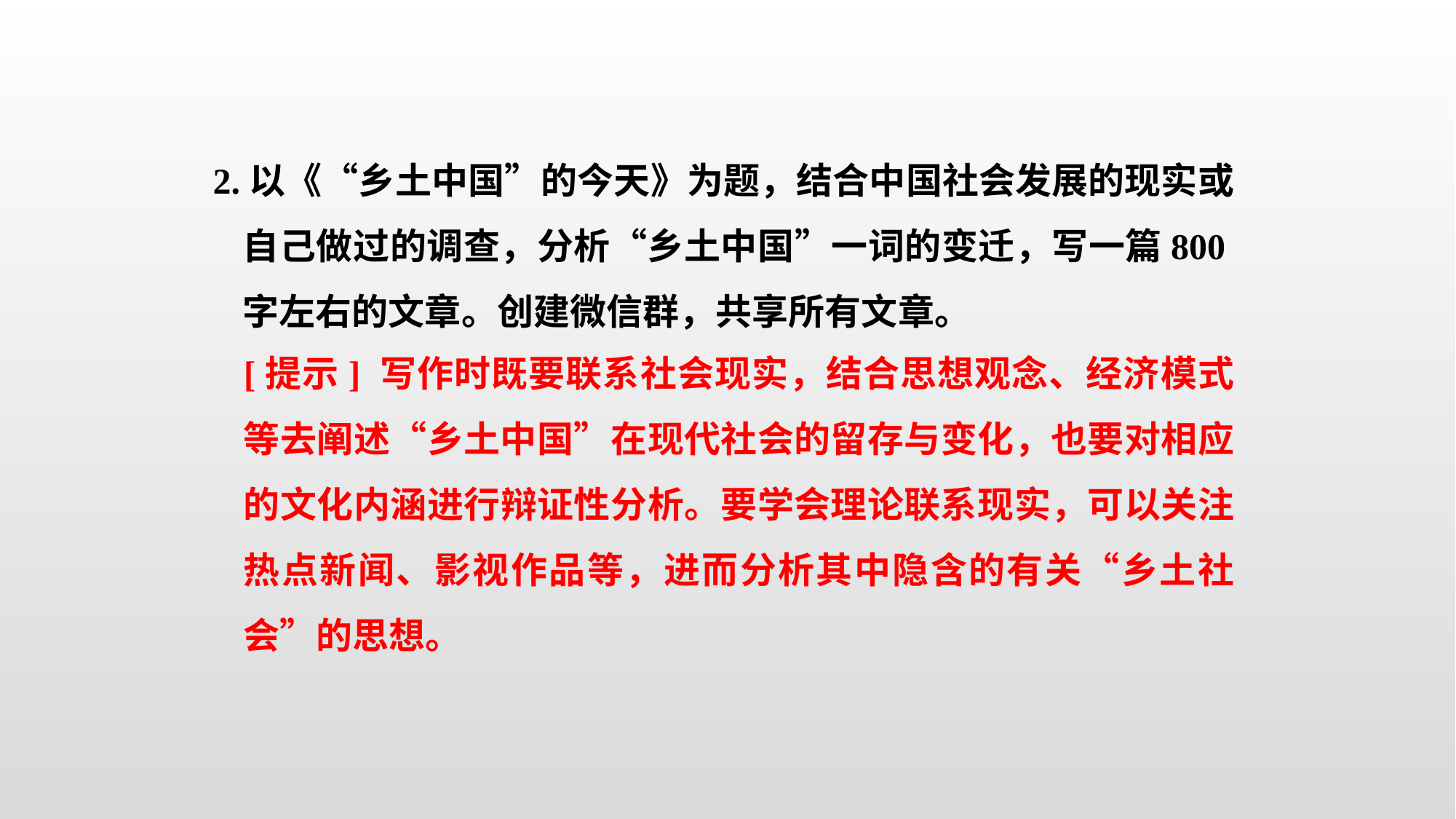

2.以《“乡土中国”的今天》为题，结合中国社会发展的现实或自己做过的调查，分析“乡土中国”一词的变迁，写一篇800字左右的文章。创建微信群，共享所有文章。
[提示] 写作时既要联系社会现实，结合思想观念、经济模式等去阐述“乡土中国”在现代社会的留存与变化，也要对相应的文化内涵进行辩证性分析。要学会理论联系现实，可以关注热点新闻、影视作品等，进而分析其中隐含的有关“乡土社会”的思想。